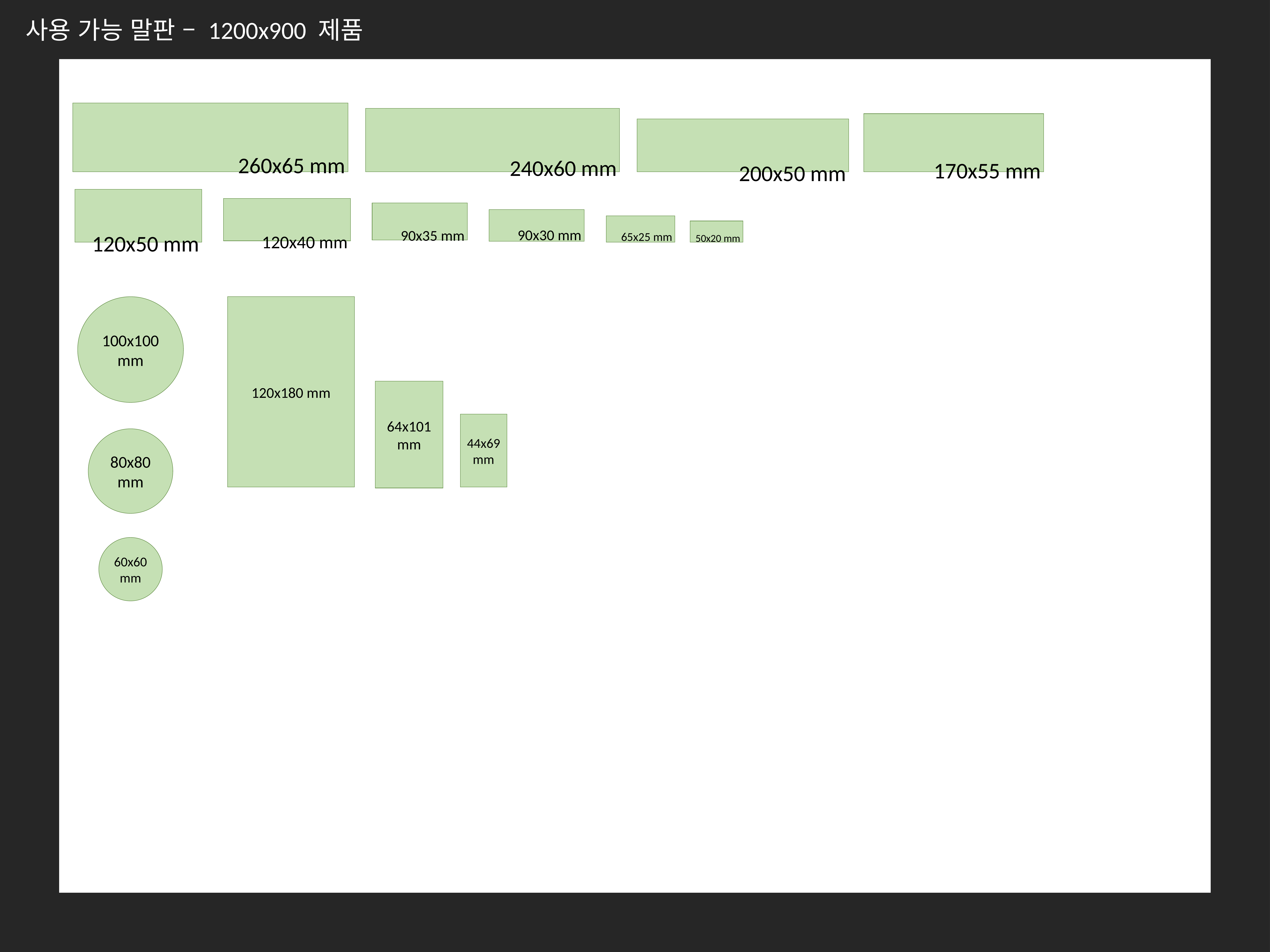

사용 가능 말판 – 1200x900 제품
260x65 mm
240x60 mm
170x55 mm
200x50 mm
120x50 mm
120x40 mm
90x35 mm
90x30 mm
65x25 mm
50x20 mm
100x100 mm
120x180 mm
64x101 mm
44x69 mm
80x80 mm
60x60 mm